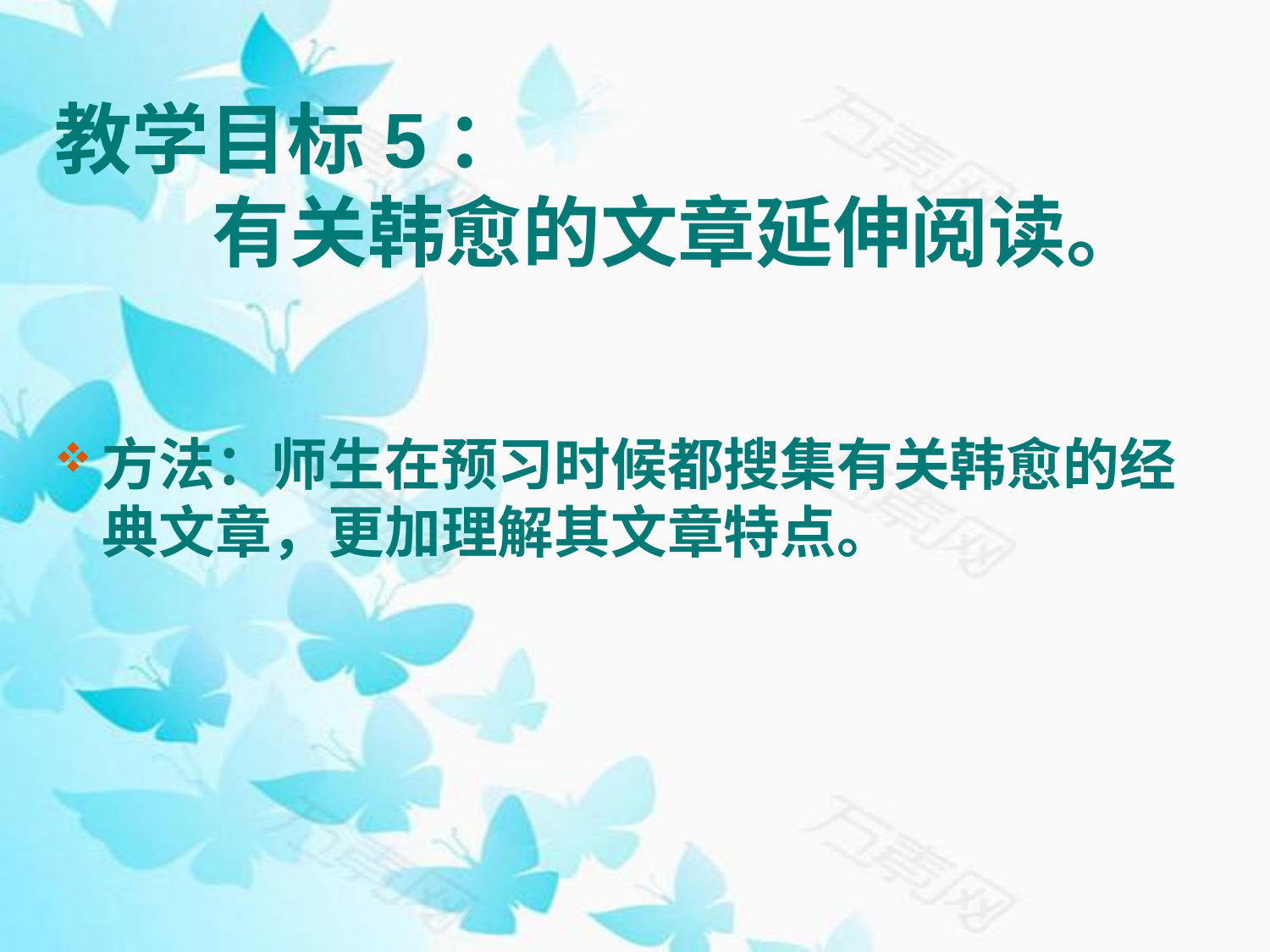

# 教学目标5： 有关韩愈的文章延伸阅读。

方法：师生在预习时候都搜集有关韩愈的经典文章，更加理解其文章特点。